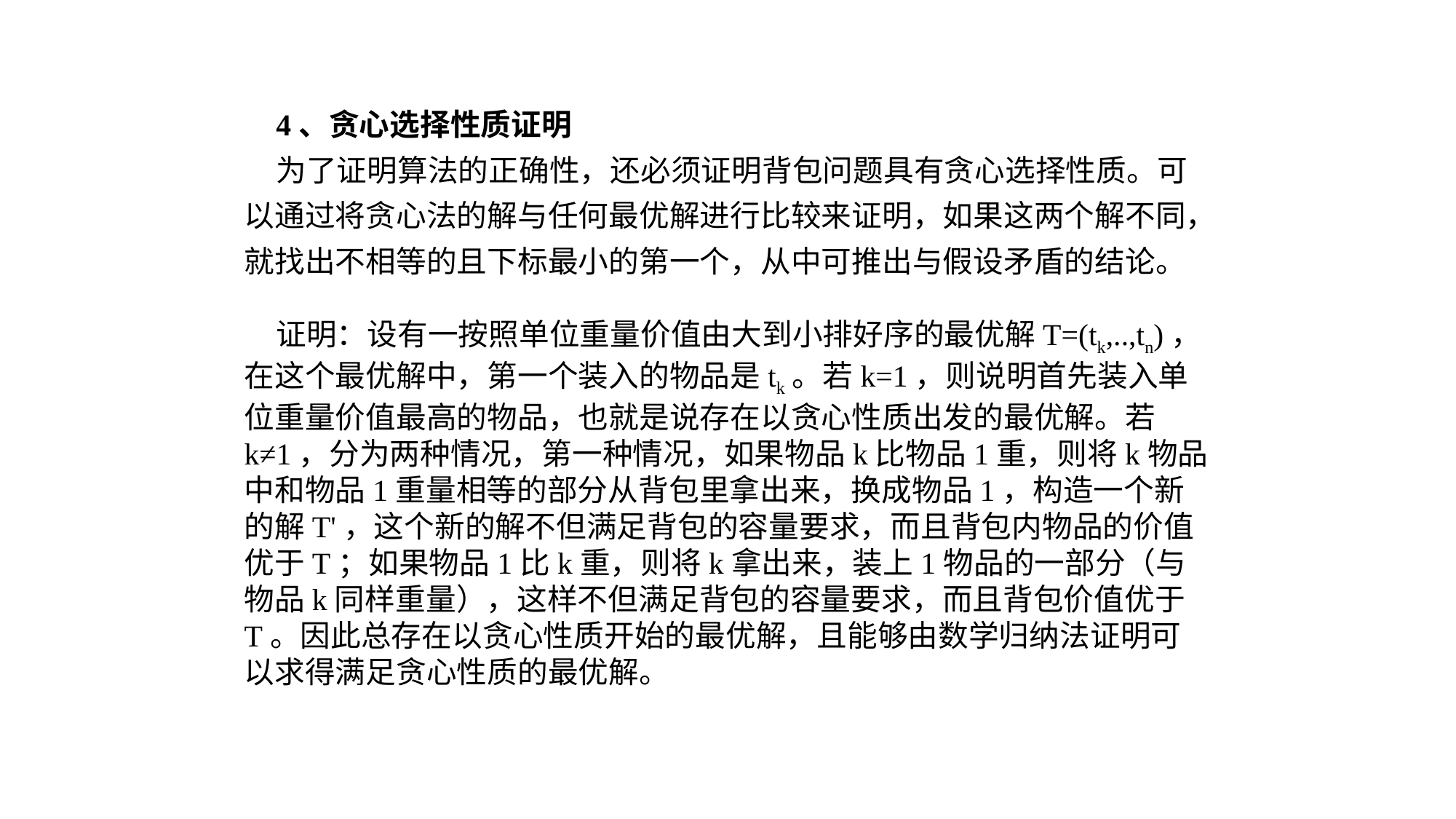

4、贪心选择性质证明
为了证明算法的正确性，还必须证明背包问题具有贪心选择性质。可以通过将贪心法的解与任何最优解进行比较来证明，如果这两个解不同，就找出不相等的且下标最小的第一个，从中可推出与假设矛盾的结论。

证明：设有一按照单位重量价值由大到小排好序的最优解T=(tk,..,tn)，在这个最优解中，第一个装入的物品是tk。若k=1，则说明首先装入单位重量价值最高的物品，也就是说存在以贪心性质出发的最优解。若k≠1，分为两种情况，第一种情况，如果物品k比物品1重，则将k物品中和物品1重量相等的部分从背包里拿出来，换成物品1，构造一个新的解T'，这个新的解不但满足背包的容量要求，而且背包内物品的价值优于T；如果物品1比k重，则将k拿出来，装上1物品的一部分（与物品k同样重量），这样不但满足背包的容量要求，而且背包价值优于T。因此总存在以贪心性质开始的最优解，且能够由数学归纳法证明可以求得满足贪心性质的最优解。